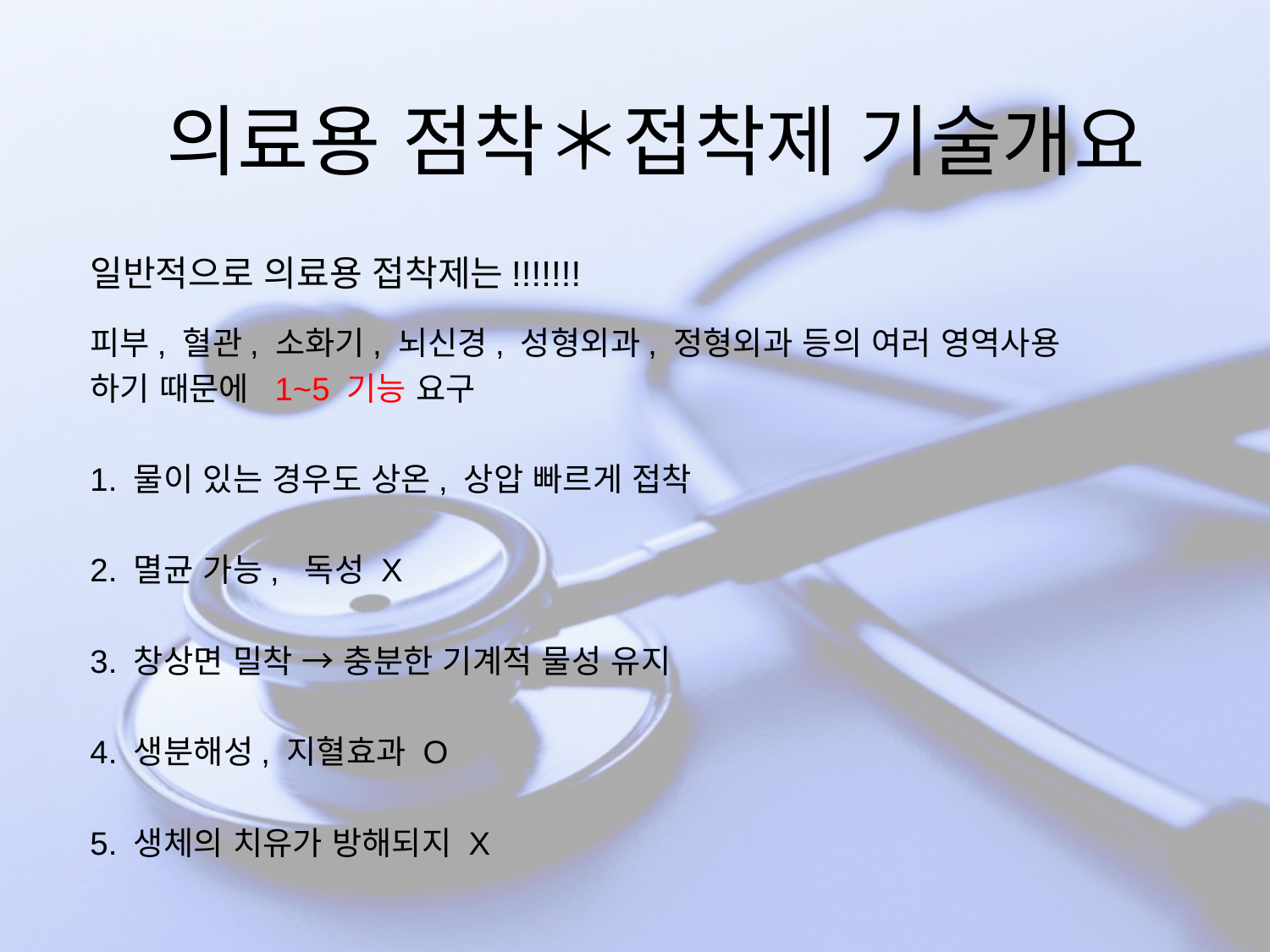

의료용 점착＊접착제 기술개요
일반적으로 의료용 접착제는!!!!!!!

피부, 혈관, 소화기, 뇌신경, 성형외과, 정형외과 등의 여러 영역사용
하기 때문에  1~5 기능 요구

1. 물이 있는 경우도 상온, 상압 빠르게 접착

2. 멸균 가능,  독성 X

3. 창상면 밀착 → 충분한 기계적 물성 유지

4. 생분해성, 지혈효과 O

5. 생체의 치유가 방해되지 X